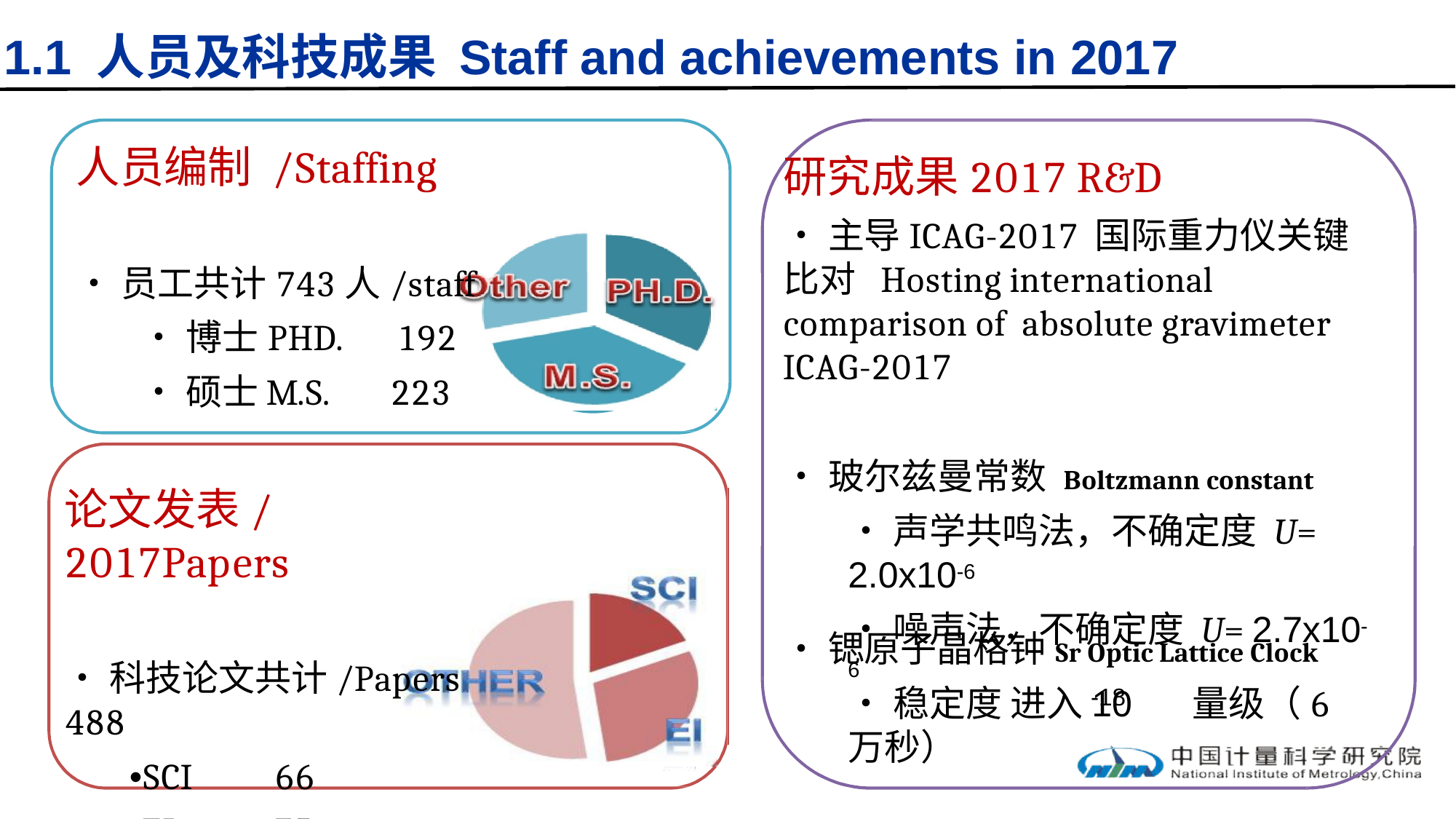

# 1.1 人员及科技成果 Staff and achievements in 2017

人员编制 /Staffing

•员工共计743人/staff
•博士PHD.	192
•硕士M.S.	223

论文发表/2017Papers

•科技论文共计/Papers 488
•SCI	66
•EI	75
研究成果2017 R&D
•主导ICAG-2017 国际重力仪关键比对  Hosting international comparison of  absolute gravimeter ICAG-2017

•玻尔兹曼常数 Boltzmann constant
•声学共鸣法，不确定度 U= 2.0x10-6
•噪声法，不确定度 U= 2.7x10-6

•锶原子晶格钟Sr Optic Lattice Clock
•稳定度 进入10	量级（6万秒）

-18